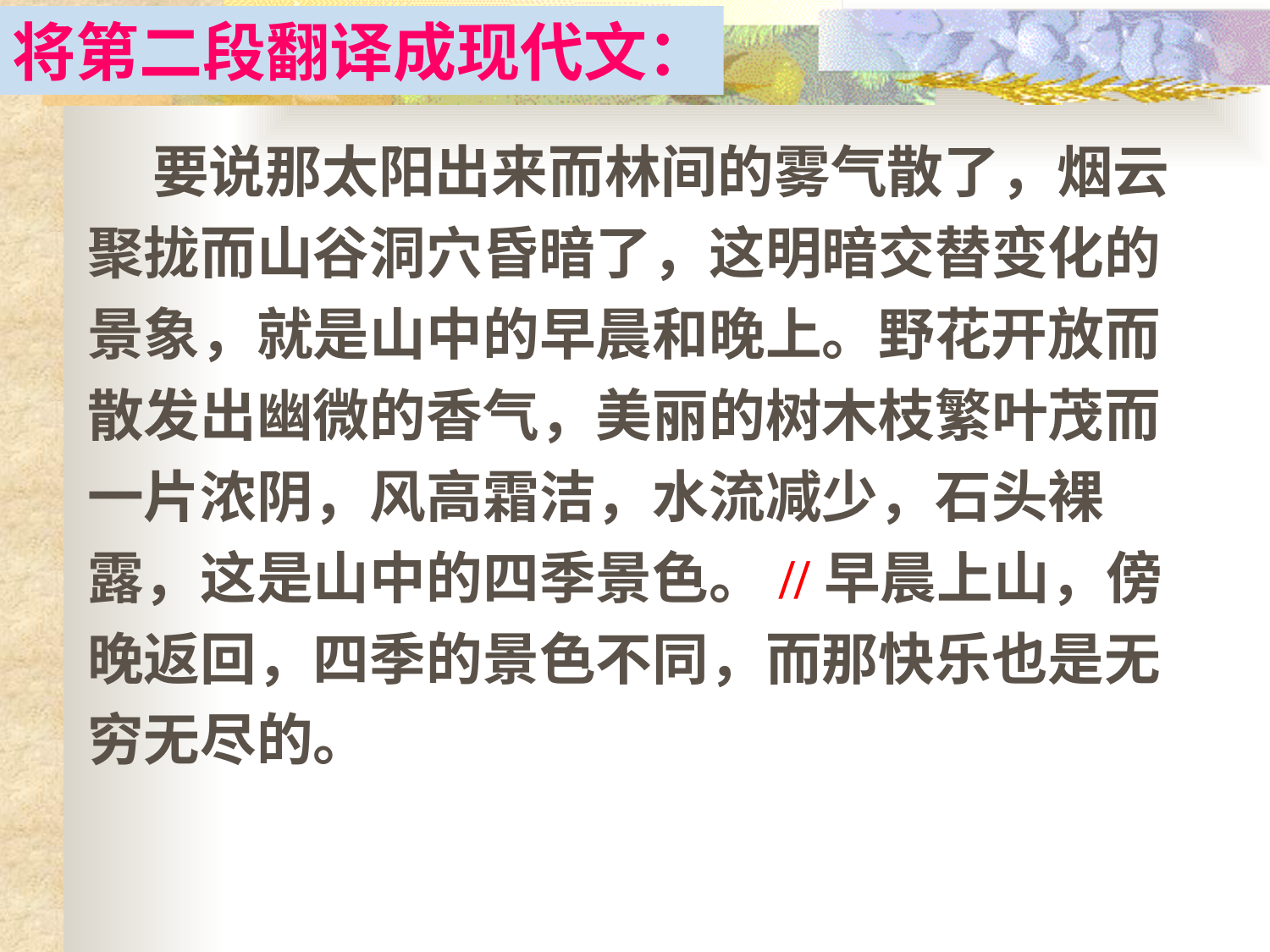

将第二段翻译成现代文：
    要说那太阳出来而林间的雾气散了，烟云聚拢而山谷洞穴昏暗了，这明暗交替变化的景象，就是山中的早晨和晚上。野花开放而散发出幽微的香气，美丽的树木枝繁叶茂而一片浓阴，风高霜洁，水流减少，石头裸露，这是山中的四季景色。//早晨上山，傍晚返回，四季的景色不同，而那快乐也是无穷无尽的。